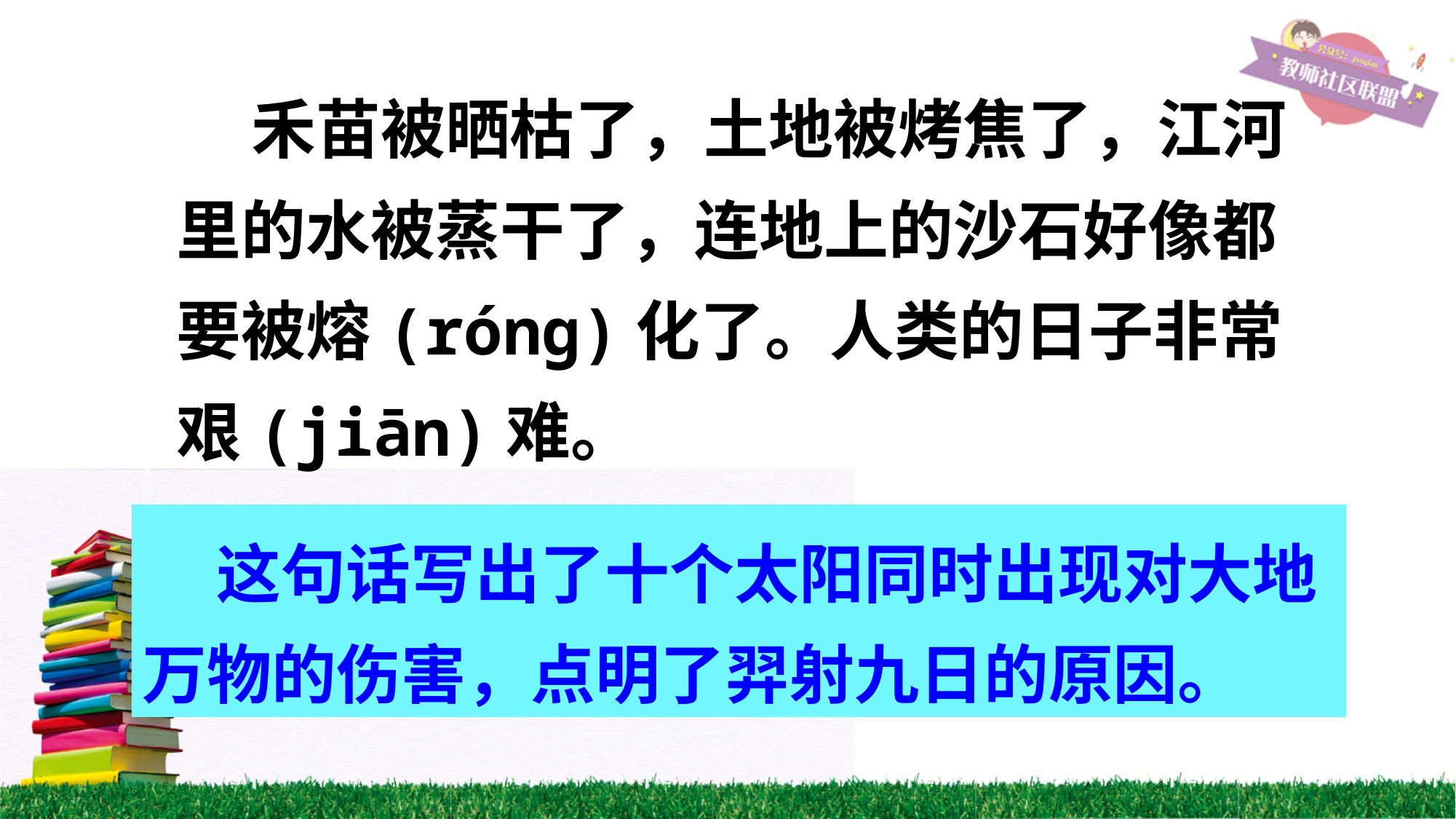

禾苗被晒枯了，土地被烤焦了，江河里的水被蒸干了，连地上的沙石好像都要被熔(rónɡ)化了。人类的日子非常艰(jiān)难。
状元成才路
状元成才路
状元成才路
状元成才路
状元成才路
状元成才路
状元成才路
状元成才路
状元成才路
状元成才路
状元成才路
状元成才路
状元成才路
状元成才路
状元成才路
状元成才路
状元成才路
状元成才路
状元成才路
状元成才路
状元成才路
状元成才路
状元成才路
状元成才路
状元成才路
状元成才路
状元成才路
状元成才路
状元成才路
状元成才路
状元成才路
状元成才路
状元成才路
状元成才路
状元成才路
状元成才路
状元成才路
状元成才路
状元成才路
状元成才路
状元成才路
状元成才路
状元成才路
状元成才路
状元成才路
状元成才路
状元成才路
状元成才路
状元成才路
状元成才路
状元成才路
状元成才路
状元成才路
状元成才路
状元成才路
状元成才路
状元成才路
状元成才路
状元成才路
状元成才路
状元成才路
状元成才路
状元成才路
状元成才路
状元成才路
状元成才路
状元成才路
状元成才路
状元成才路
状元成才路
状元成才路
    这句话写出了十个太阳同时出现对大地万物的伤害，点明了羿射九日的原因。
状元成才路
状元成才路
状元成才路
状元成才路
状元成才路
状元成才路
状元成才路
状元成才路
状元成才路
状元成才路
状元成才路
状元成才路
状元成才路
状元成才路
状元成才路
状元成才路
状元成才路
状元成才路
状元成才路
状元成才路
状元成才路
状元成才路
状元成才路
状元成才路
状元成才路
状元成才路
状元成才路
状元成才路
状元成才路